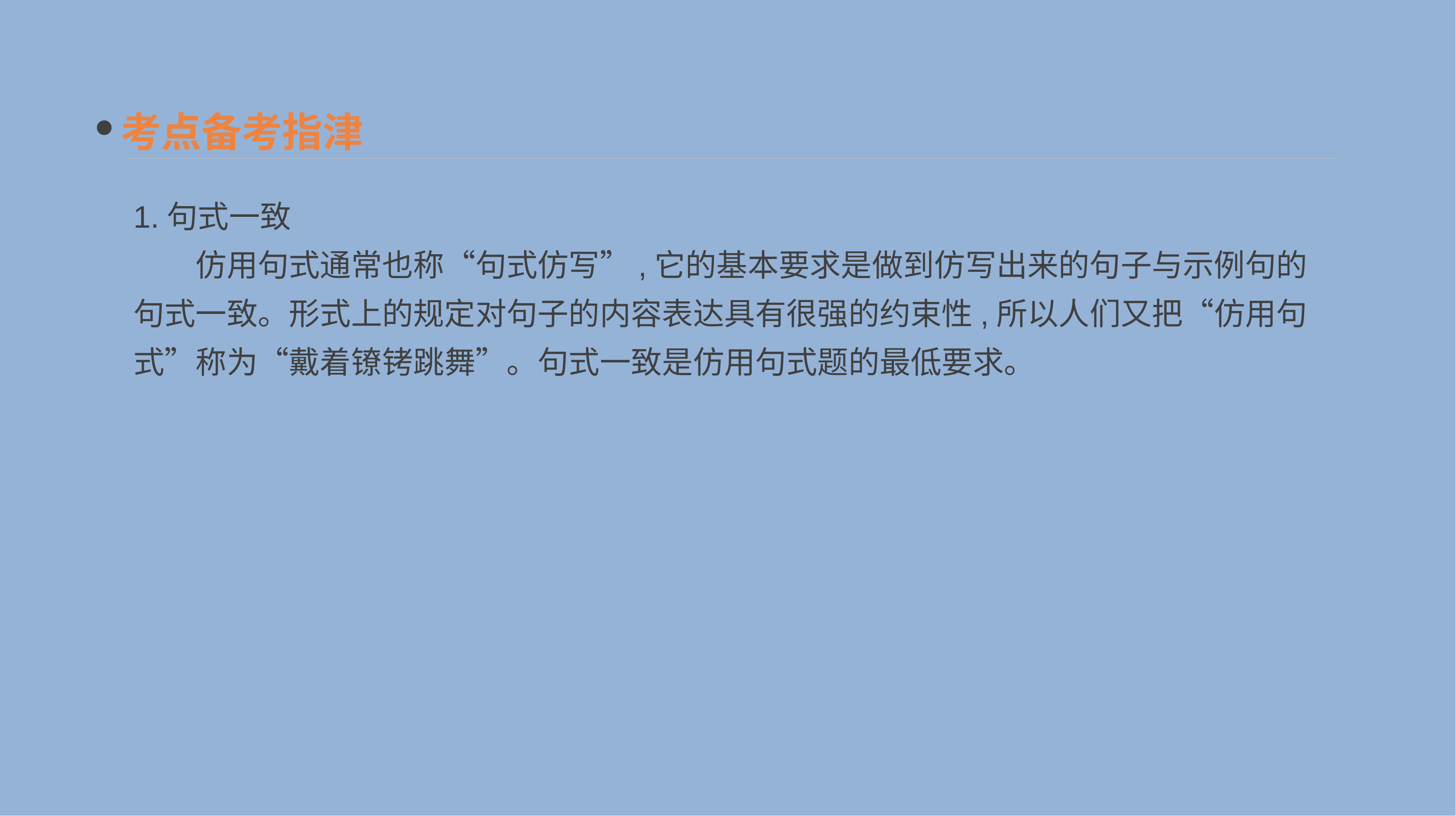

考点备考指津

1.句式一致
　　仿用句式通常也称“句式仿写”,它的基本要求是做到仿写出来的句子与示例句的句式一致。形式上的规定对句子的内容表达具有很强的约束性,所以人们又把“仿用句式”称为“戴着镣铐跳舞”。句式一致是仿用句式题的最低要求。